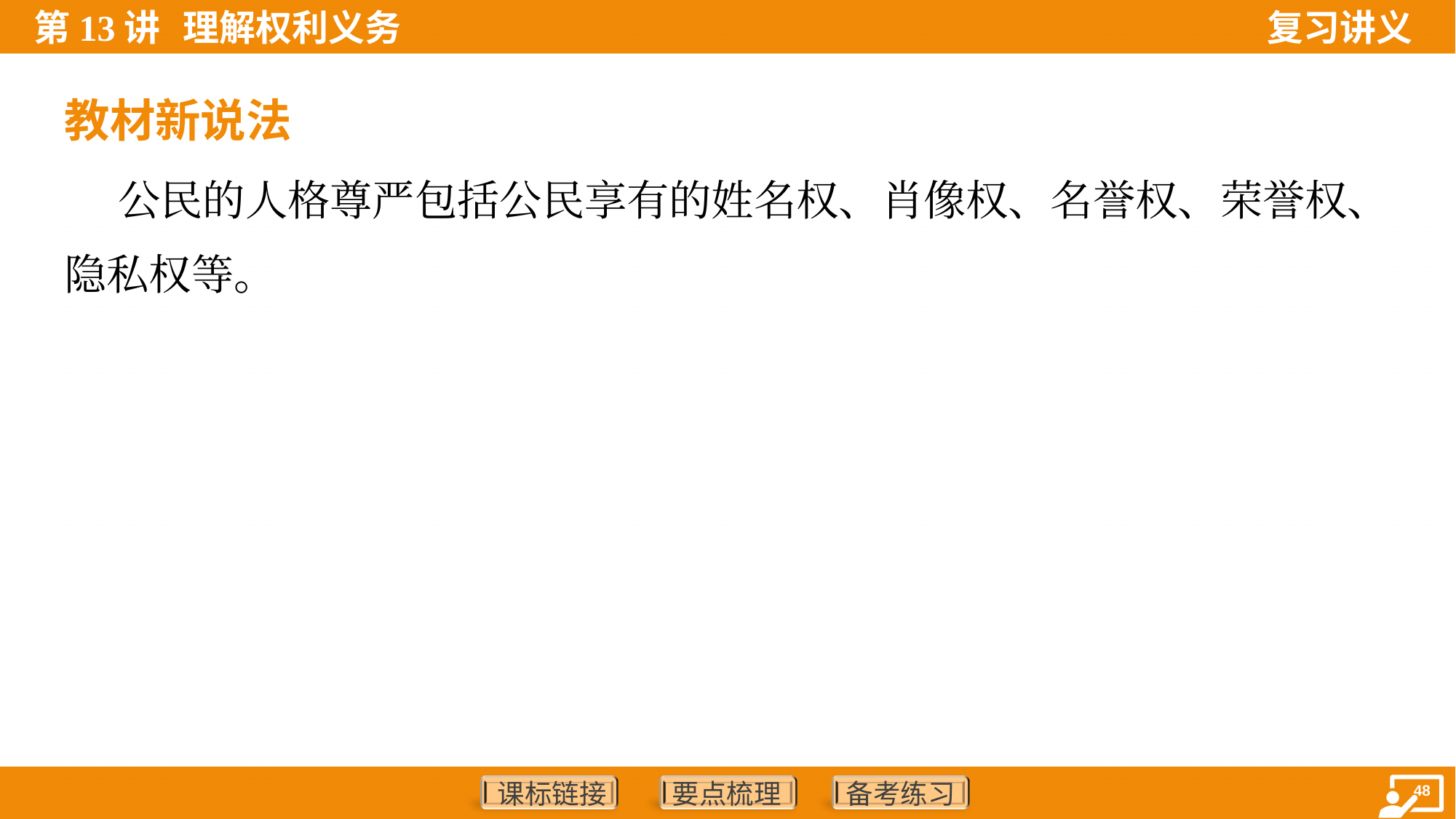

教材新说法
    公民的人格尊严包括公民享有的姓名权、肖像权、名誉权、荣誉权、
隐私权等。